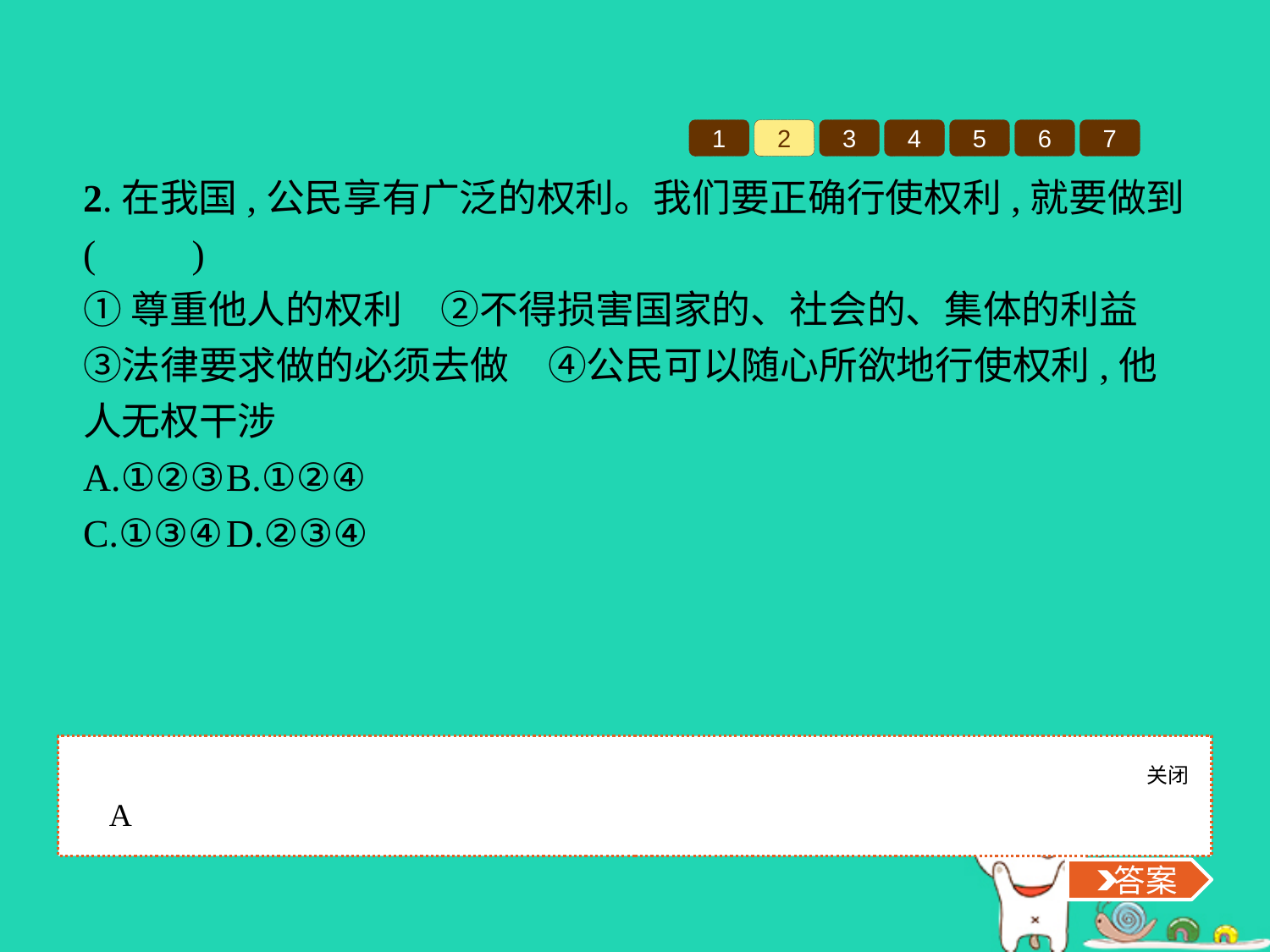

1
2
3
4
5
6
7
2.在我国,公民享有广泛的权利。我们要正确行使权利,就要做到(　　)
①尊重他人的权利　②不得损害国家的、社会的、集体的利益　③法律要求做的必须去做　④公民可以随心所欲地行使权利,他人无权干涉
A.①②③	B.①②④
C.①③④	D.②③④

关闭
  答案

A
  答案